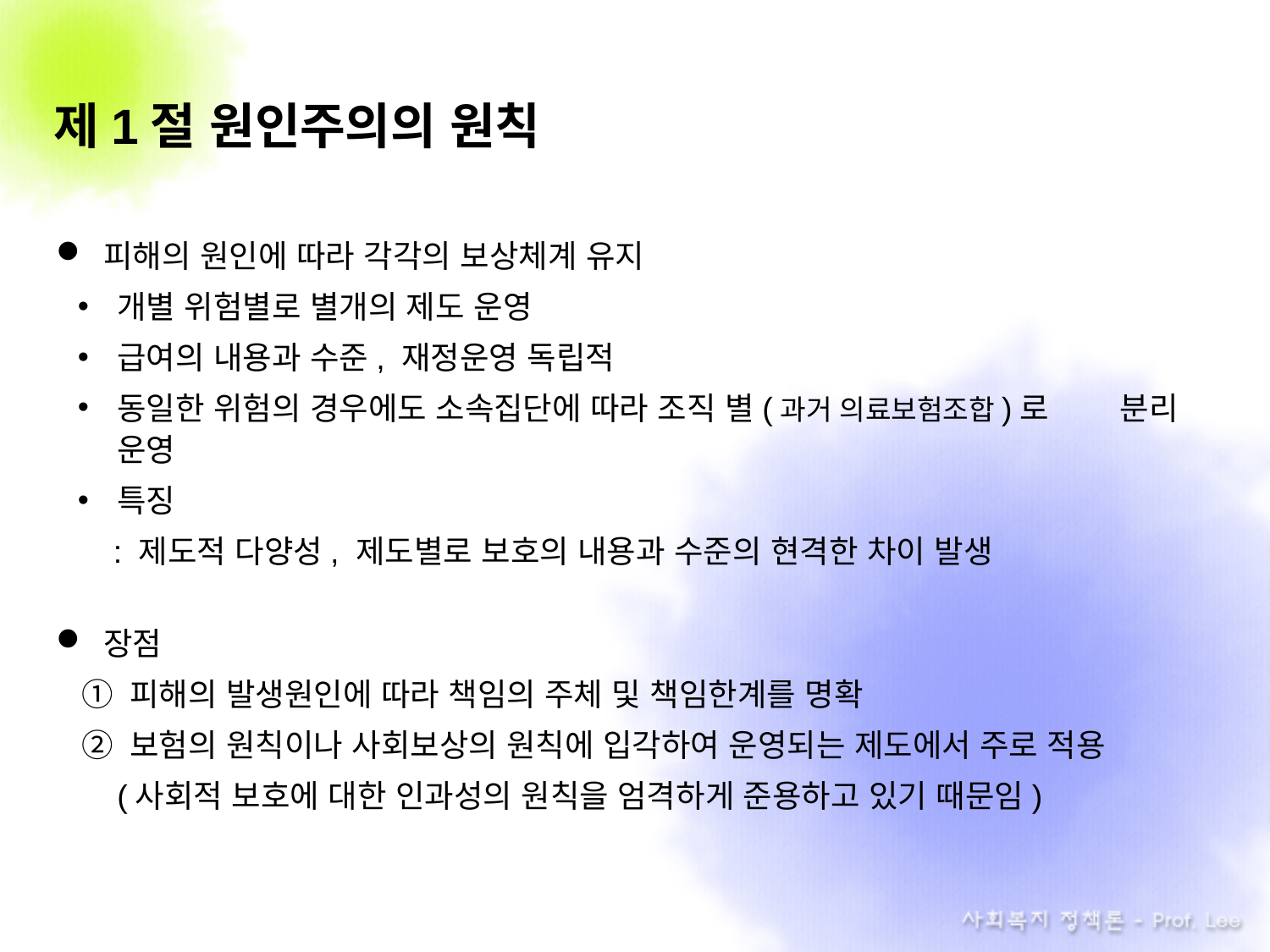

# 제1절 원인주의의 원칙
피해의 원인에 따라 각각의 보상체계 유지
개별 위험별로 별개의 제도 운영
급여의 내용과 수준, 재정운영 독립적
동일한 위험의 경우에도 소속집단에 따라 조직 별(과거 의료보험조합)로        분리 운영
특징
    : 제도적 다양성, 제도별로 보호의 내용과 수준의 현격한 차이 발생

장점
① 피해의 발생원인에 따라 책임의 주체 및 책임한계를 명확
② 보험의 원칙이나 사회보상의 원칙에 입각하여 운영되는 제도에서 주로 적용
    (사회적 보호에 대한 인과성의 원칙을 엄격하게 준용하고 있기 때문임)